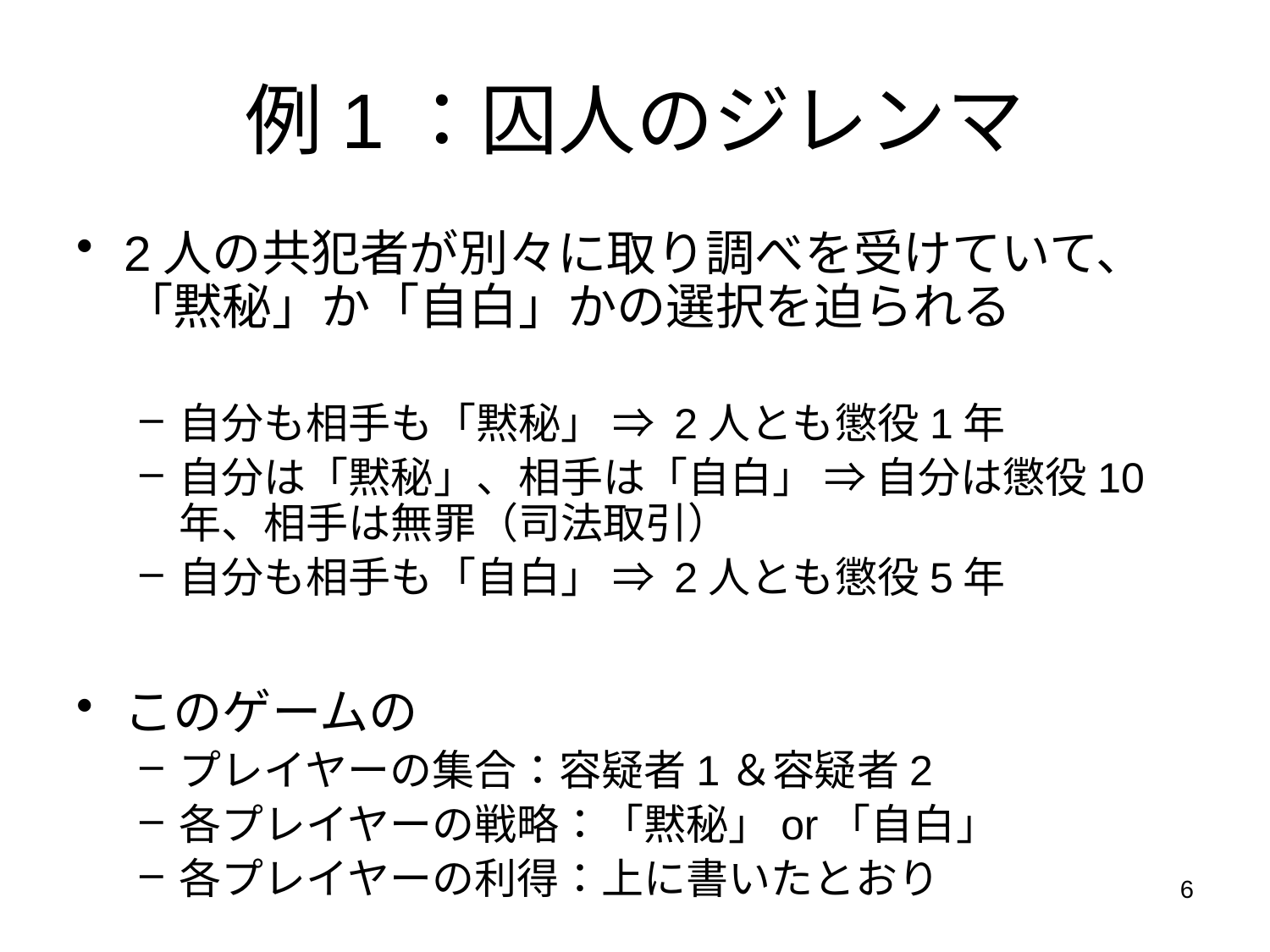

# 例1：囚人のジレンマ
2人の共犯者が別々に取り調べを受けていて、「黙秘」か「自白」かの選択を迫られる

自分も相手も「黙秘」 ⇒ 2人とも懲役1年
自分は「黙秘」、相手は「自白」 ⇒ 自分は懲役10年、相手は無罪（司法取引）
自分も相手も「自白」 ⇒ 2人とも懲役5年

このゲームの
プレイヤーの集合：容疑者1＆容疑者2
各プレイヤーの戦略：「黙秘」or「自白」
各プレイヤーの利得：上に書いたとおり
6